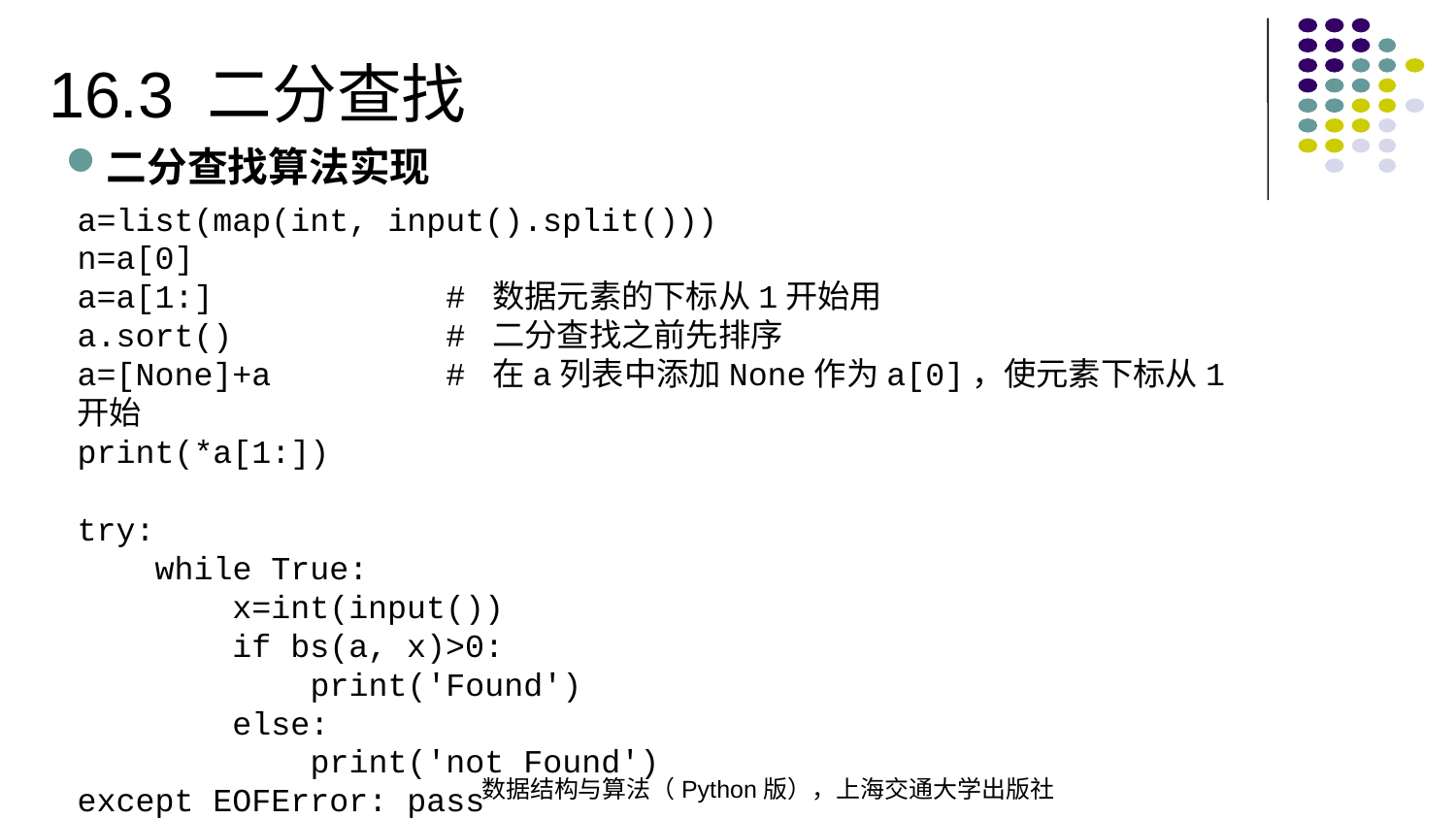

16.3 二分查找
二分查找算法实现
a=list(map(int, input().split()))
n=a[0]
a=a[1:]            # 数据元素的下标从1开始用
a.sort()           # 二分查找之前先排序
a=[None]+a         # 在a列表中添加None作为a[0]，使元素下标从1开始
print(*a[1:])

try:
    while True:
        x=int(input())
        if bs(a, x)>0:
            print('Found')
        else:
            print('not Found')
except EOFError: pass